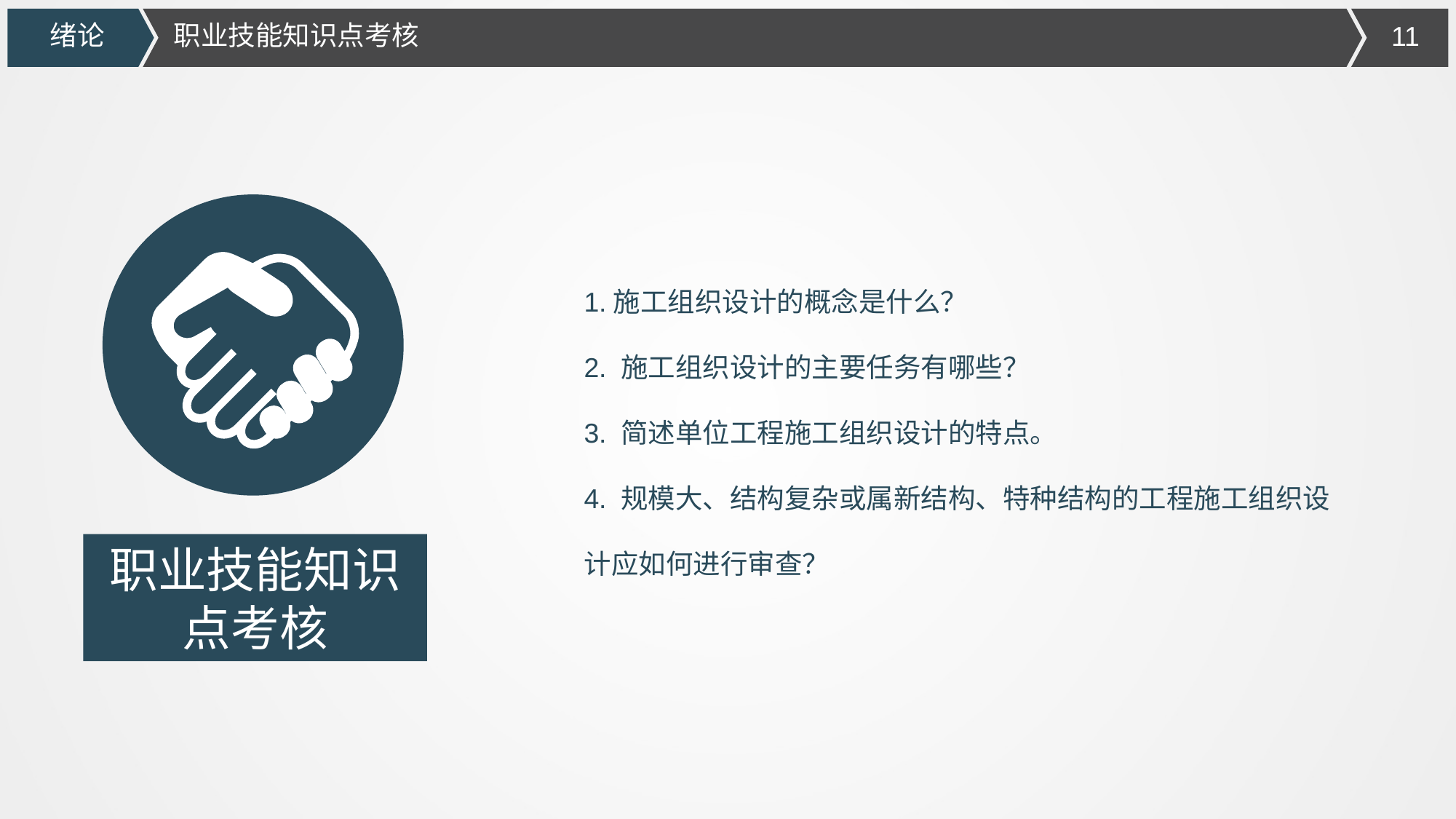

绪论
职业技能知识点考核

1.施工组织设计的概念是什么？
2. 施工组织设计的主要任务有哪些？
3. 简述单位工程施工组织设计的特点。
4. 规模大、结构复杂或属新结构、特种结构的工程施工组织设计应如何进行审查？
职业技能知识点考核